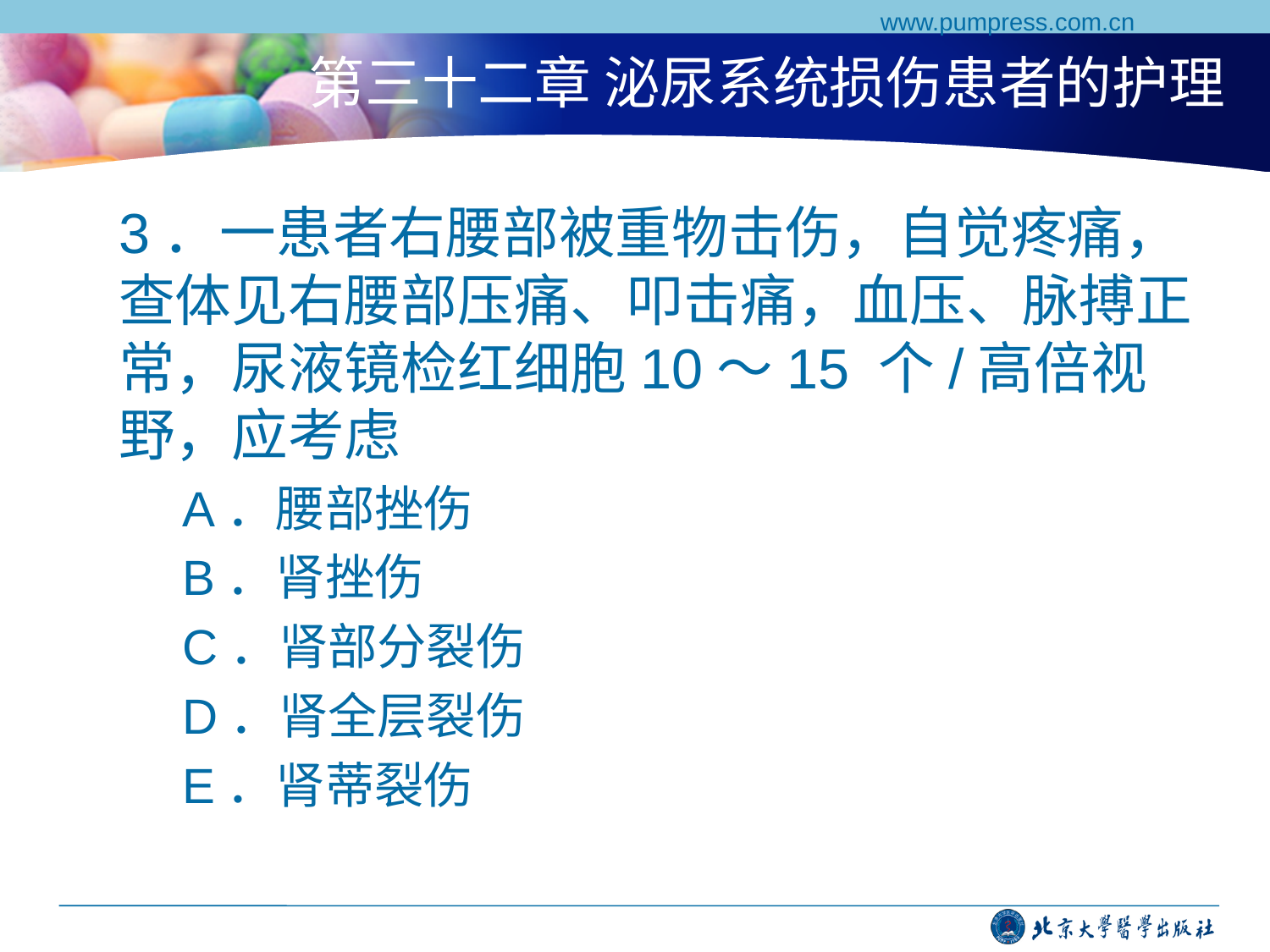

www.pumpress.com.cn
# 第三十二章 泌尿系统损伤患者的护理
3．一患者右腰部被重物击伤，自觉疼痛，查体见右腰部压痛、叩击痛，血压、脉搏正常，尿液镜检红细胞10～15 个/高倍视野，应考虑
A．腰部挫伤
B．肾挫伤
C．肾部分裂伤
D．肾全层裂伤
E．肾蒂裂伤